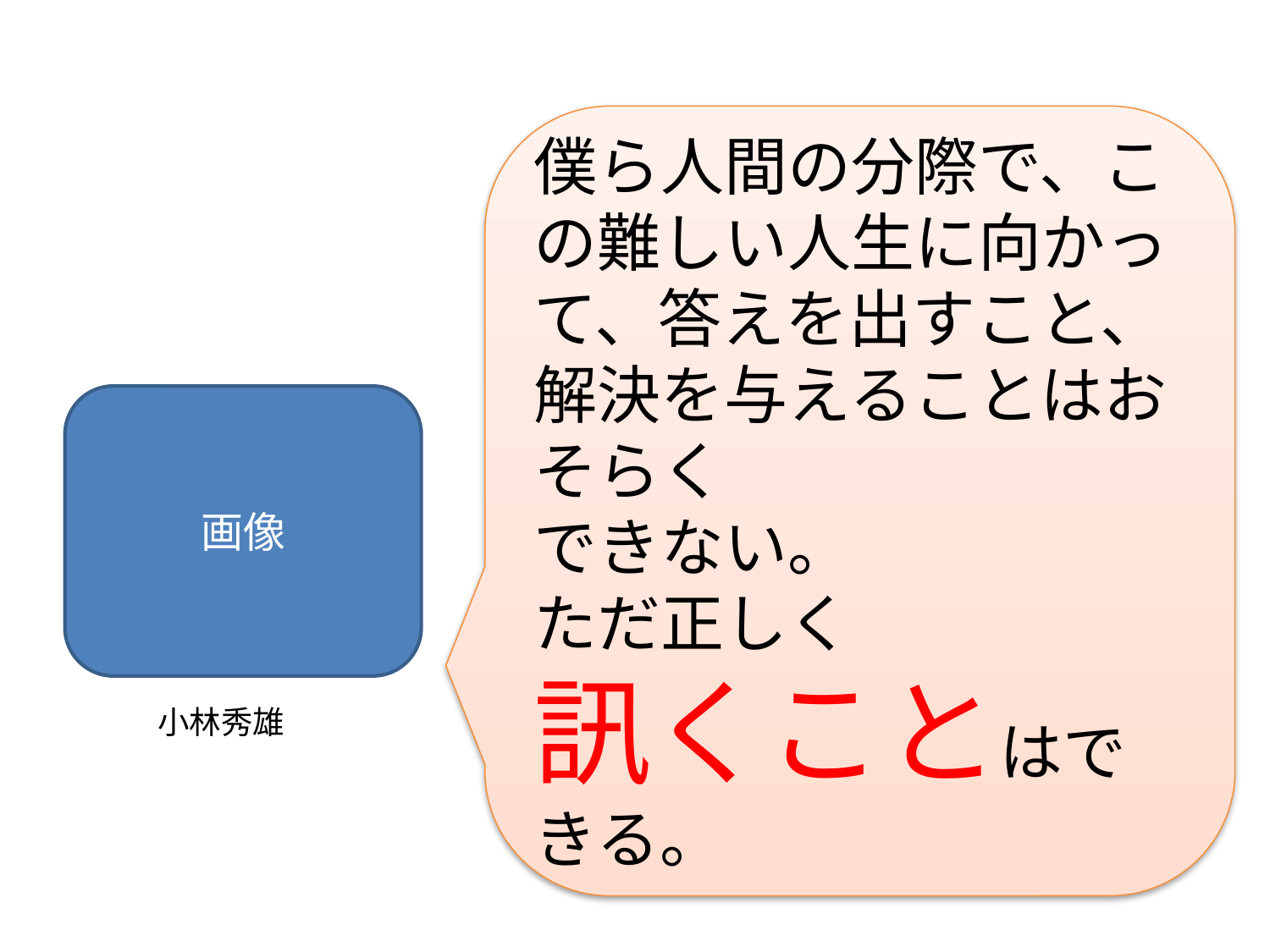

僕ら人間の分際で、この難しい人生に向かって、答えを出すこと、解決を与えることはおそらく
できない。
ただ正しく
訊くことはできる。
画像
小林秀雄